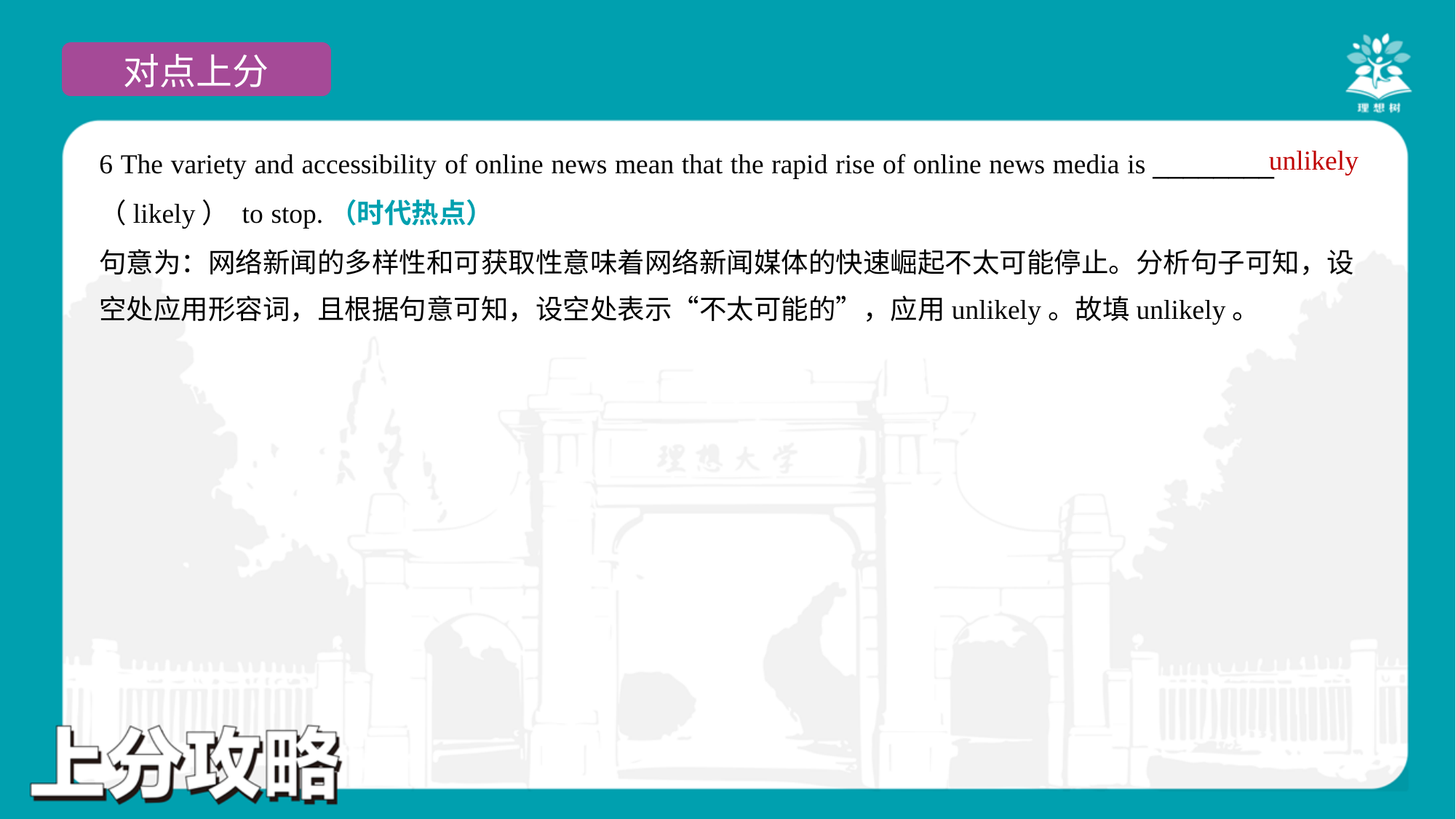

6 The variety and accessibility of online news mean that the rapid rise of online news media is ________
（likely） to stop.（时代热点）
unlikely
句意为：网络新闻的多样性和可获取性意味着网络新闻媒体的快速崛起不太可能停止。分析句子可知，设
空处应用形容词，且根据句意可知，设空处表示“不太可能的”，应用unlikely。故填unlikely。